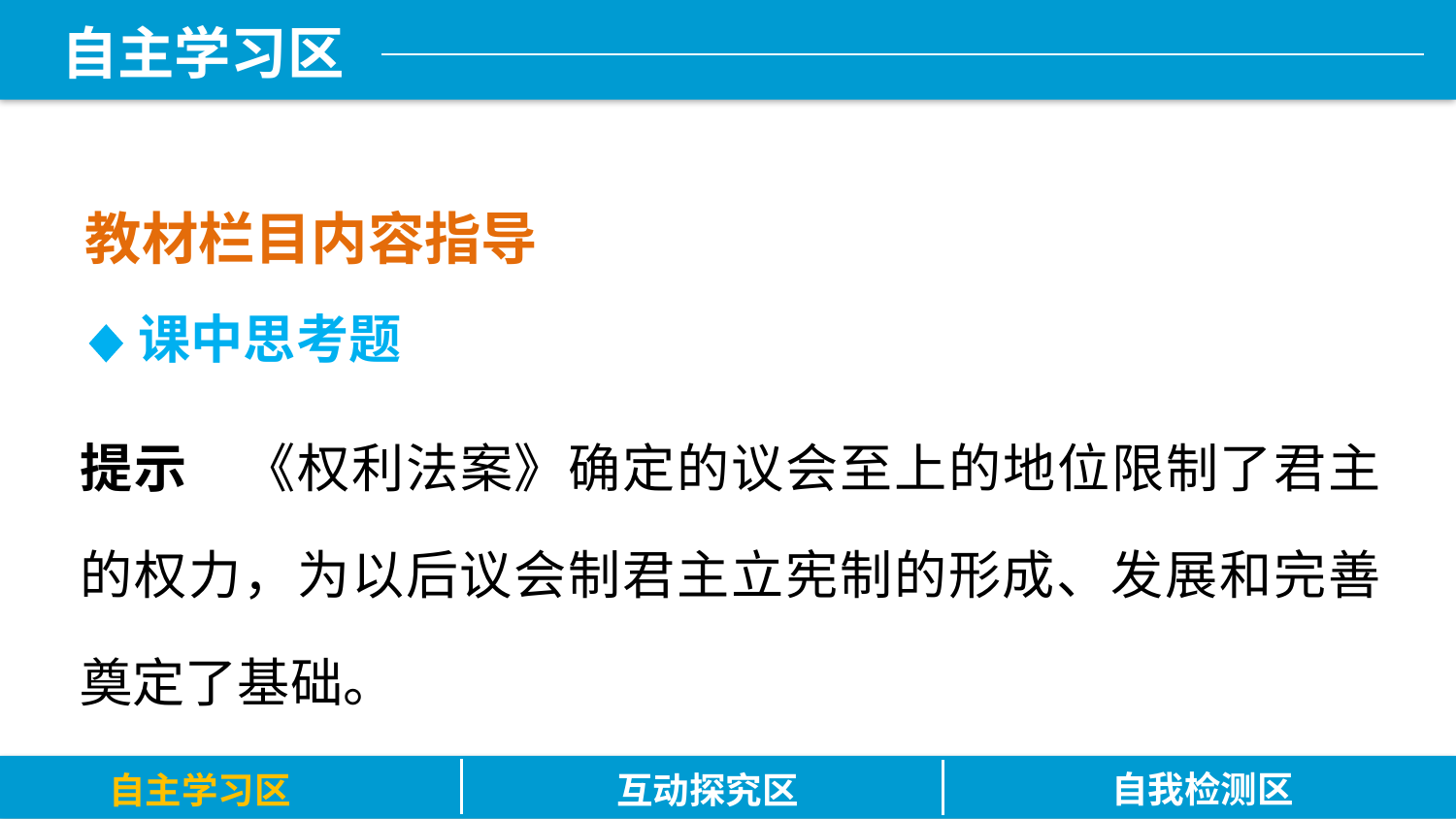

教材栏目内容指导
 课中思考题

提示　《权利法案》确定的议会至上的地位限制了君主的权力，为以后议会制君主立宪制的形成、发展和完善奠定了基础。
自我检测区
自主学习区
互动探究区